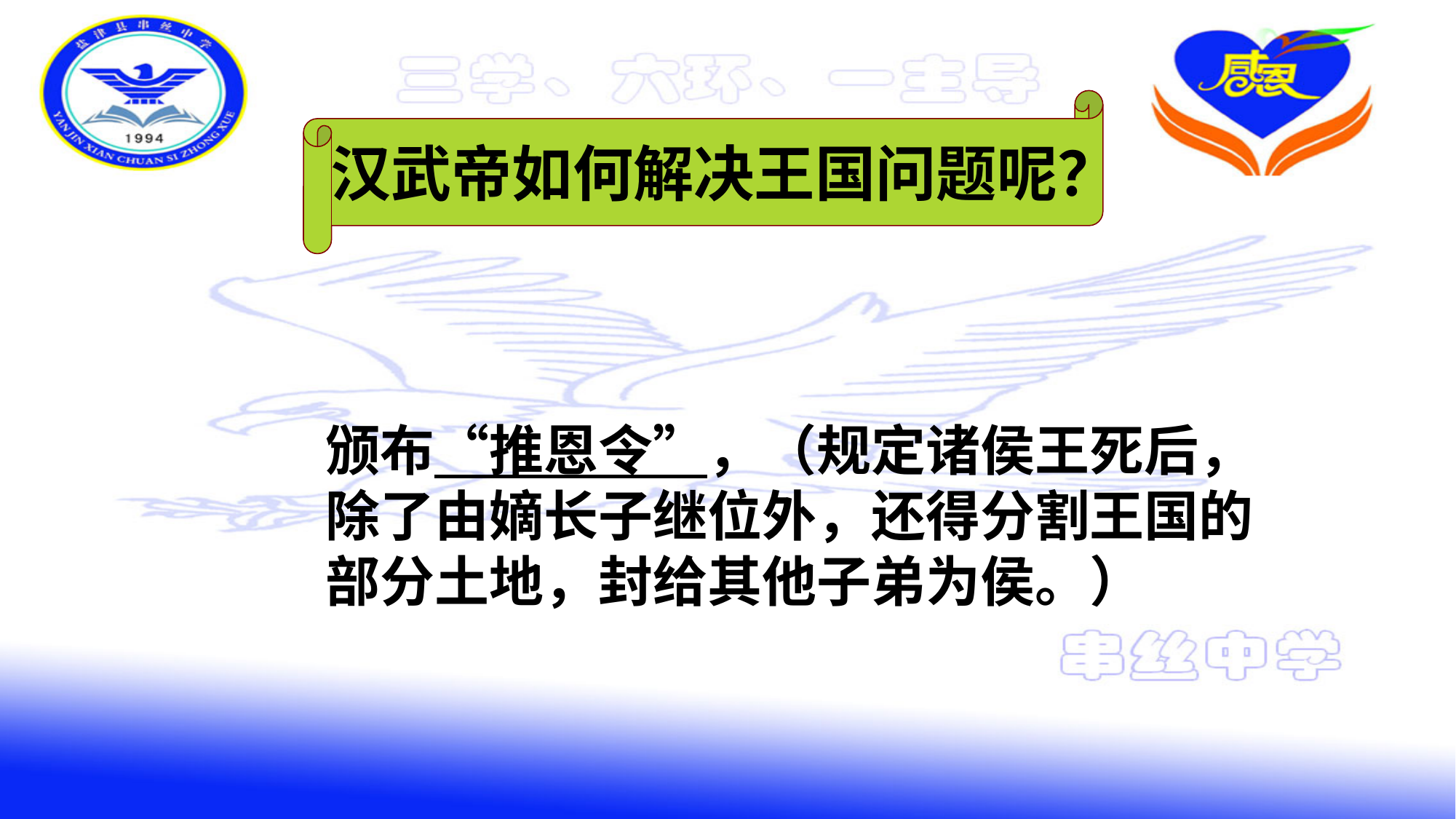

汉武帝如何解决王国问题呢？
颁布“推恩令”，（规定诸侯王死后，除了由嫡长子继位外，还得分割王国的部分土地，封给其他子弟为侯。）